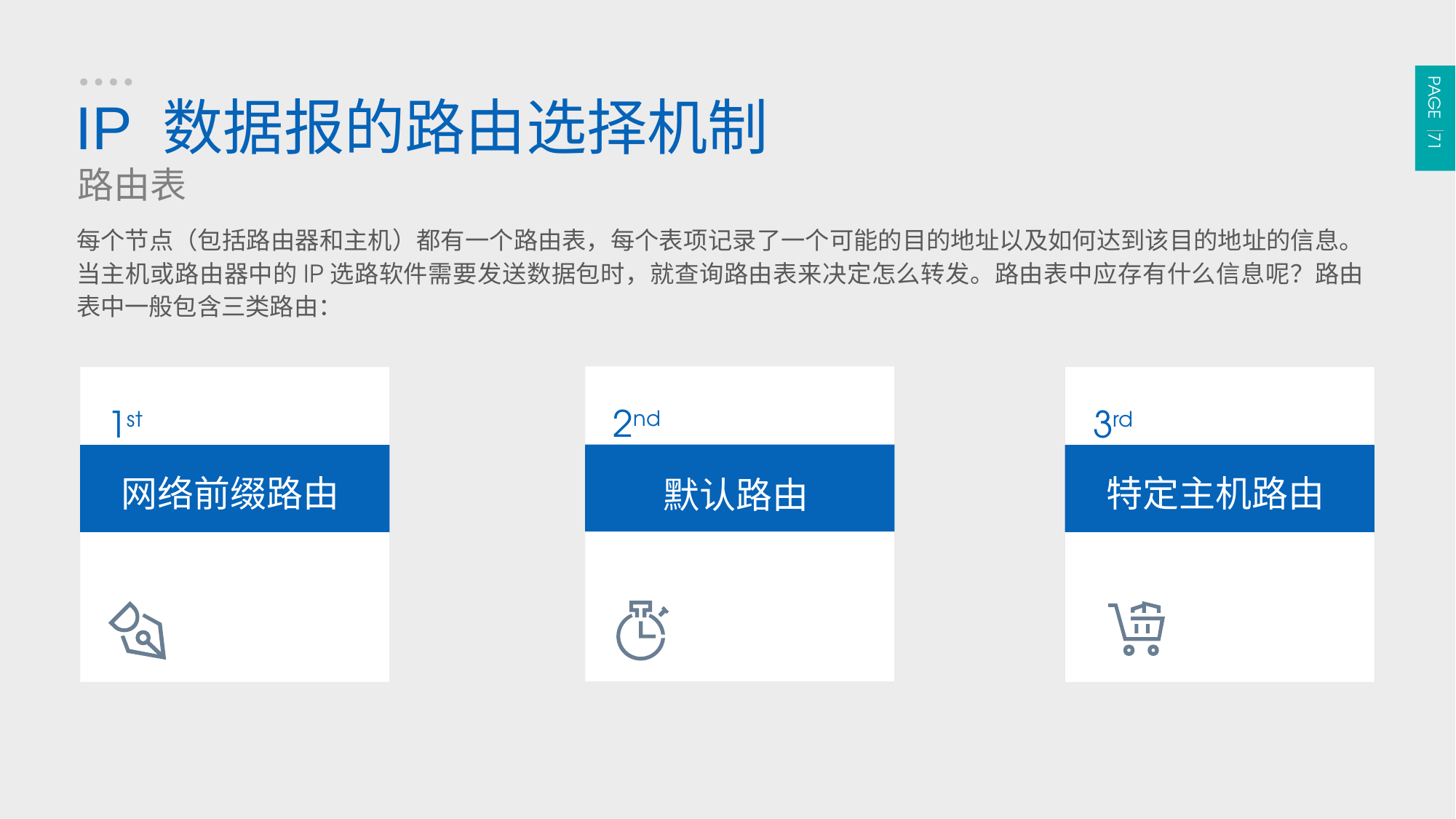

PAGE   71
IP 数据报的路由选择机制
路由表
每个节点（包括路由器和主机）都有一个路由表，每个表项记录了一个可能的目的地址以及如何达到该目的地址的信息。当主机或路由器中的IP选路软件需要发送数据包时，就查询路由表来决定怎么转发。路由表中应存有什么信息呢？路由表中一般包含三类路由：

2nd

默认路由

1st

网络前缀路由

3rd

特定主机路由